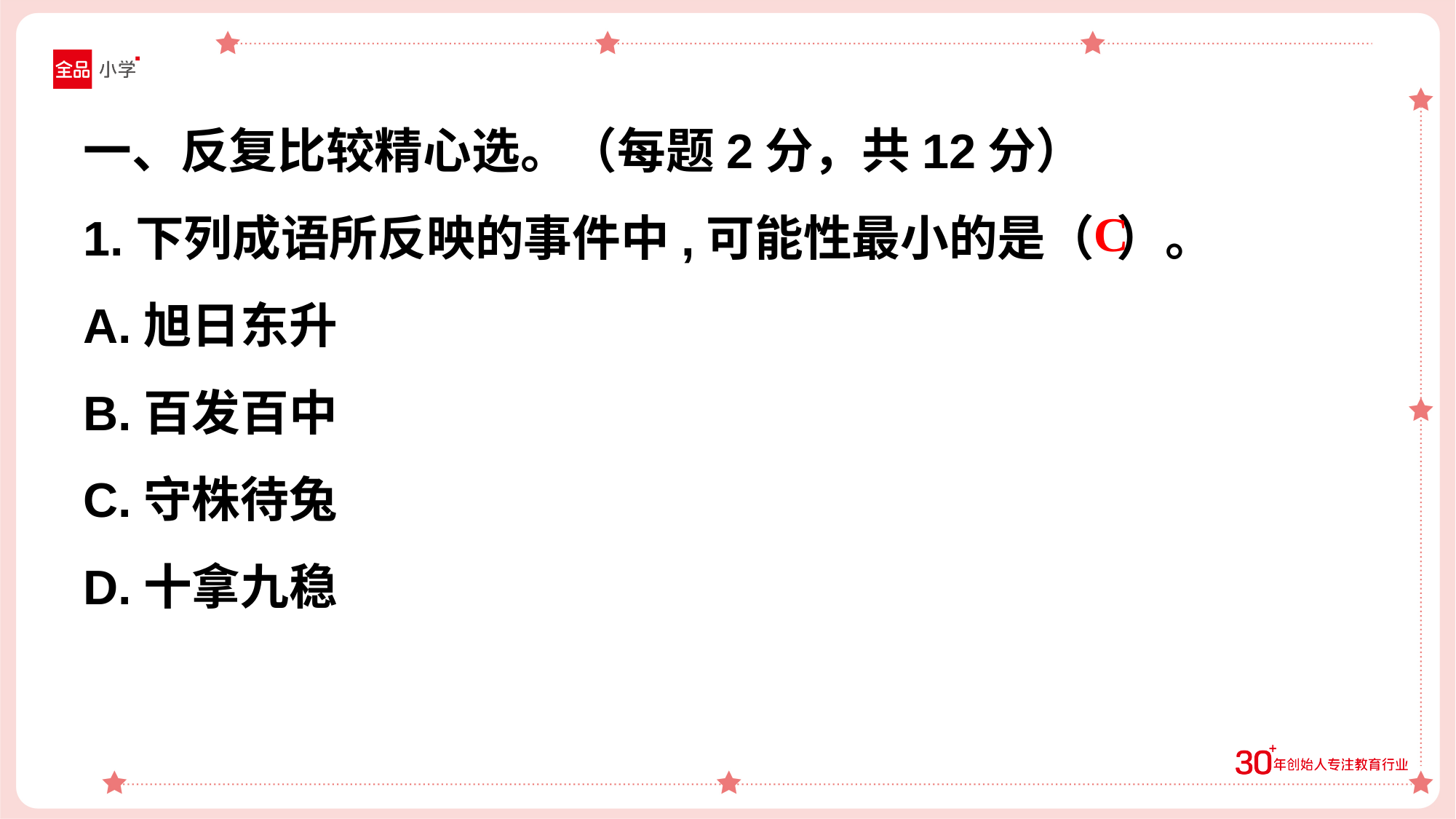

一、反复比较精心选。（每题2分，共12分）
1.下列成语所反映的事件中,可能性最小的是（  ）。
A.旭日东升
B.百发百中
C.守株待兔
D.十拿九稳

C